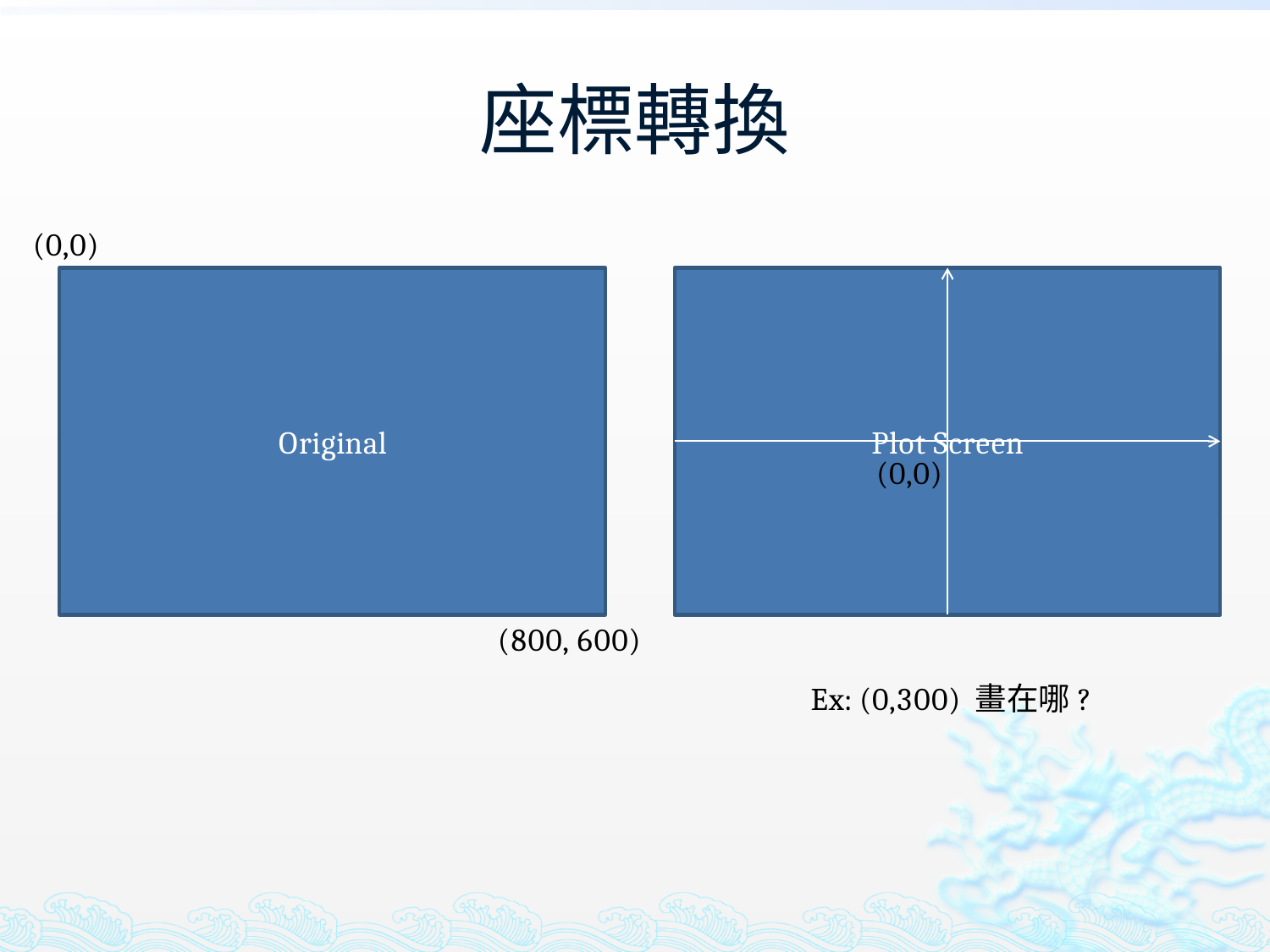

# 座標轉換
(0,0)
Original
Plot Screen
(0,0)
(800, 600)
Ex: (0,300) 畫在哪?